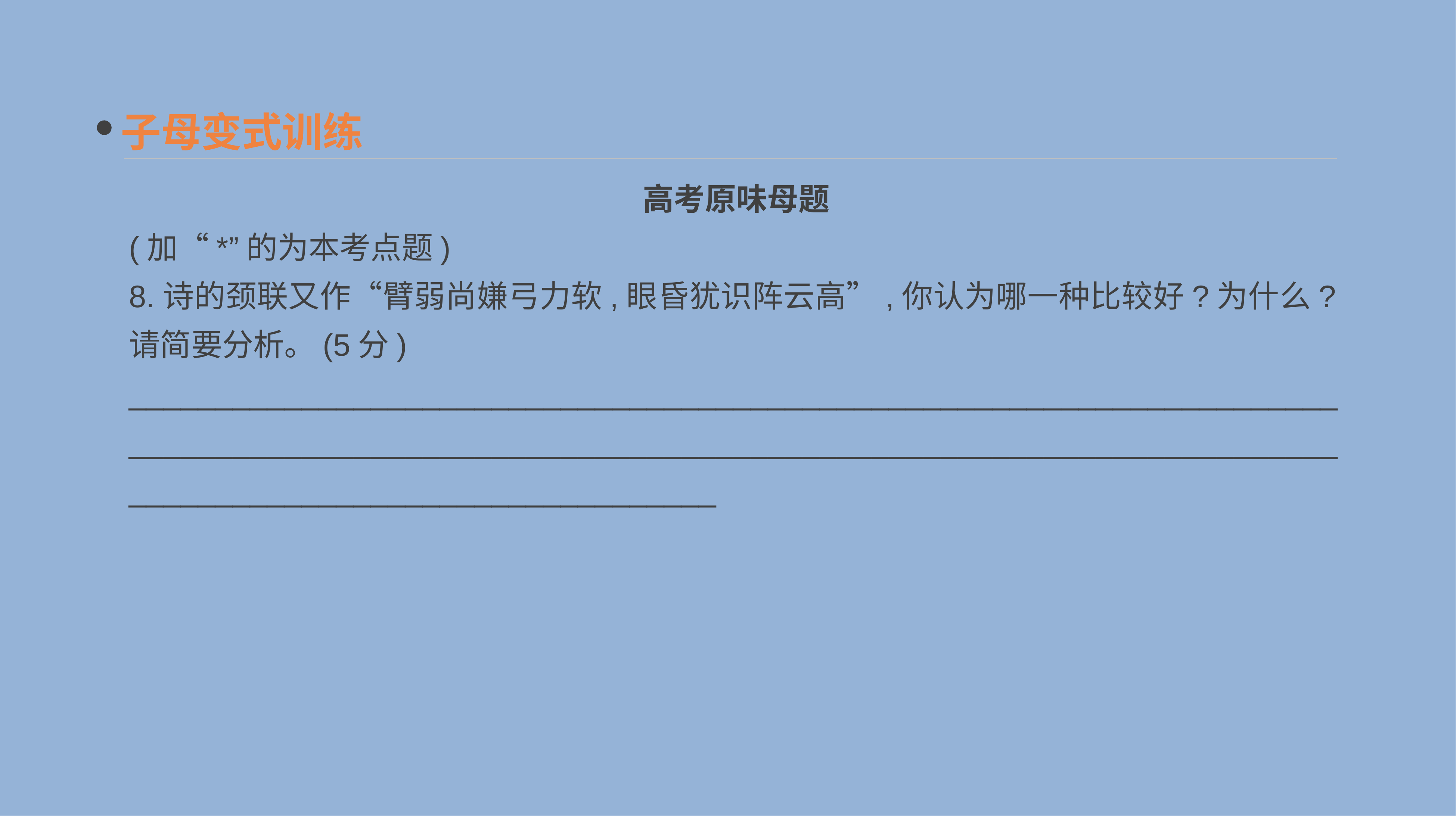

子母变式训练

　高考原味母题
(加“*”的为本考点题)
8.诗的颈联又作“臂弱尚嫌弓力软,眼昏犹识阵云高”,你认为哪一种比较好?为什么?请简要分析。(5分)
______________________________________________________________________________________________________________________________________________________________________________